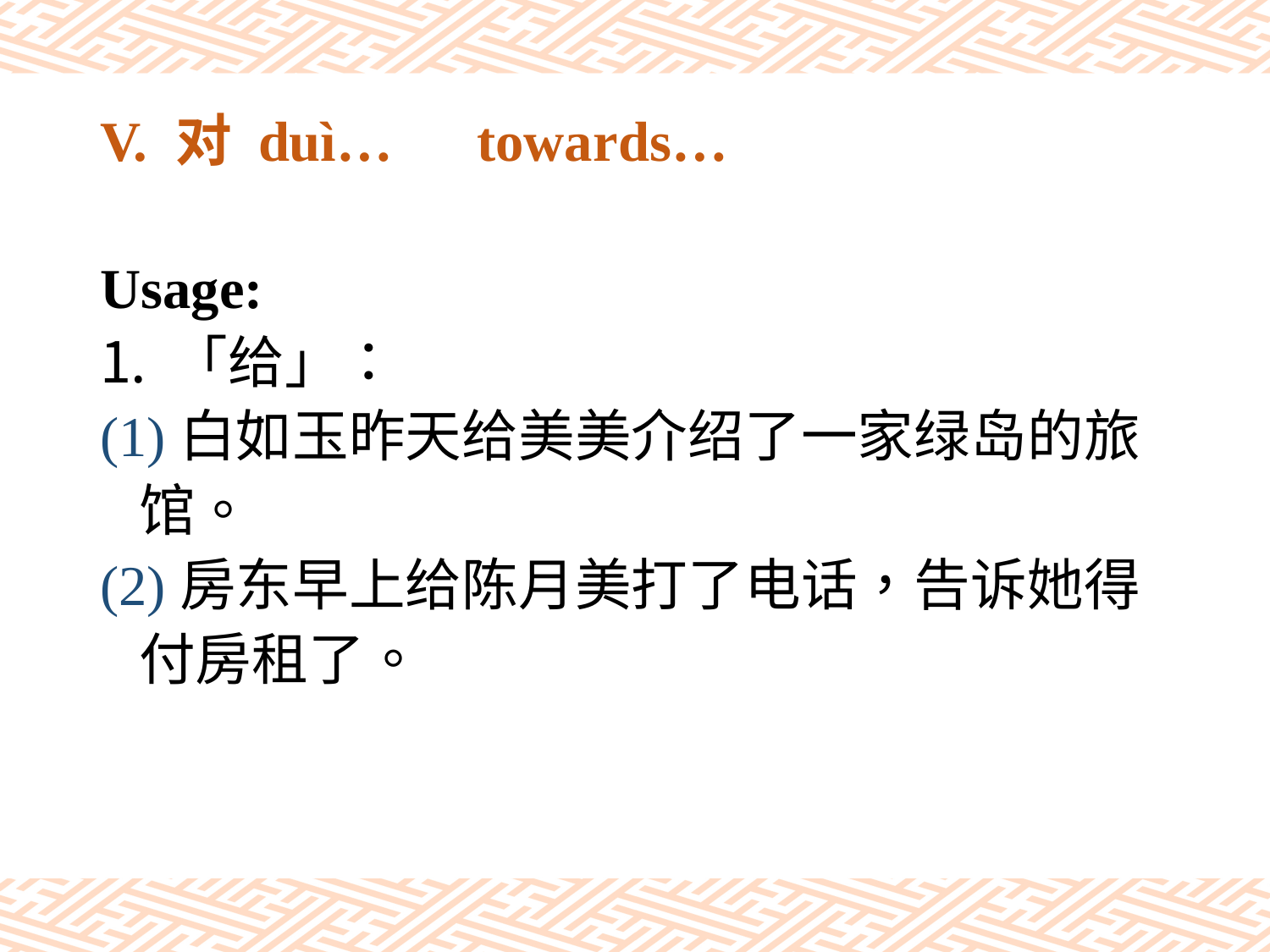

# V. 对 duì…　towards…
Usage:
「给」：
(1)白如玉昨天给美美介绍了一家绿岛的旅
  馆。
(2)房东早上给陈月美打了电话，告诉她得
  付房租了。